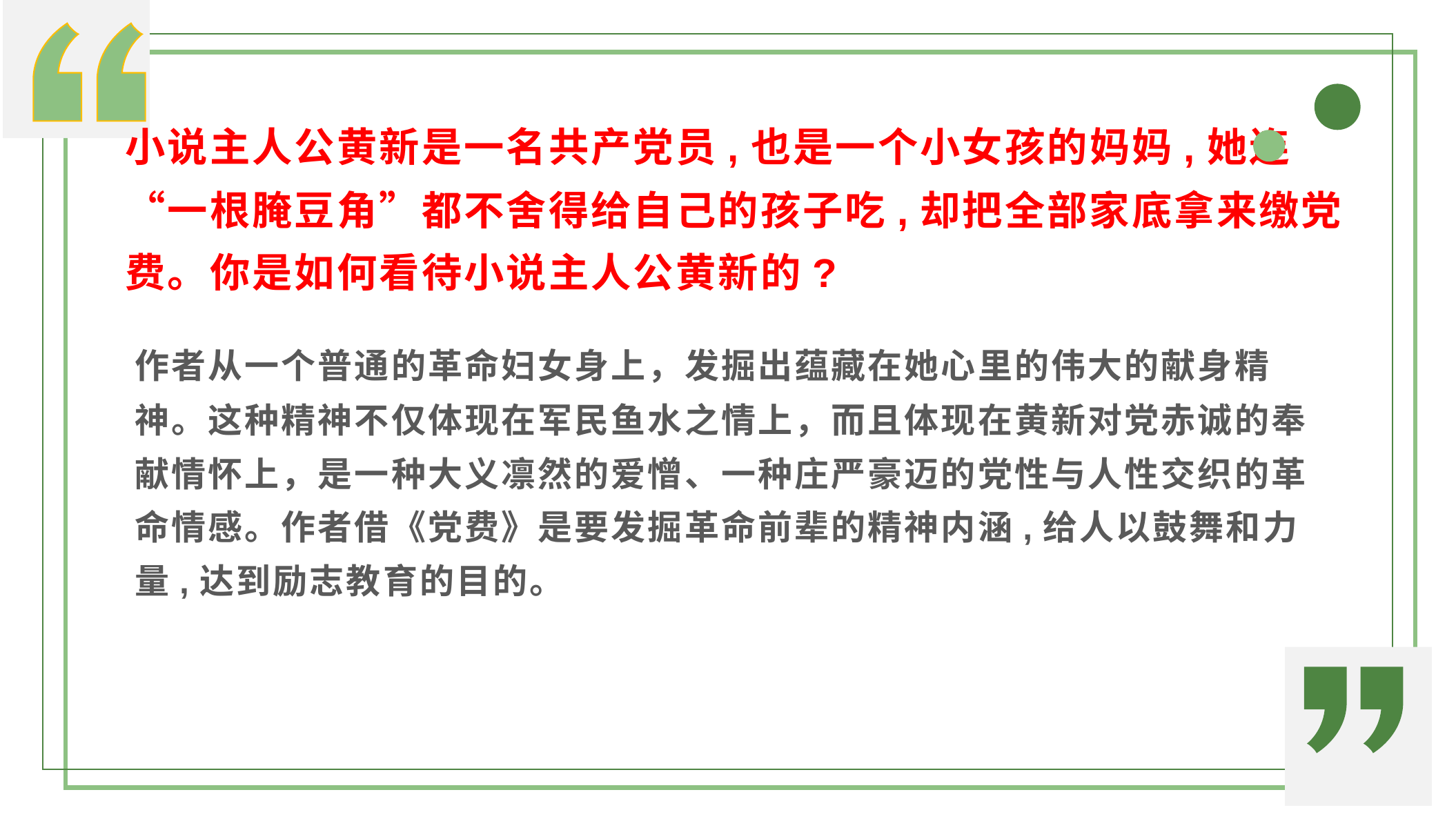

小说主人公黄新是一名共产党员,也是一个小女孩的妈妈,她连 “一根腌豆角”都不舍得给自己的孩子吃,却把全部家底拿来缴党费。你是如何看待小说主人公黄新的?

作者从一个普通的革命妇女身上，发掘出蕴藏在她心里的伟大的献身精神。这种精神不仅体现在军民鱼水之情上，而且体现在黄新对党赤诚的奉献情怀上，是一种大义凛然的爱憎、一种庄严豪迈的党性与人性交织的革命情感。作者借《党费》是要发掘革命前辈的精神内涵,给人以鼓舞和力量,达到励志教育的目的。